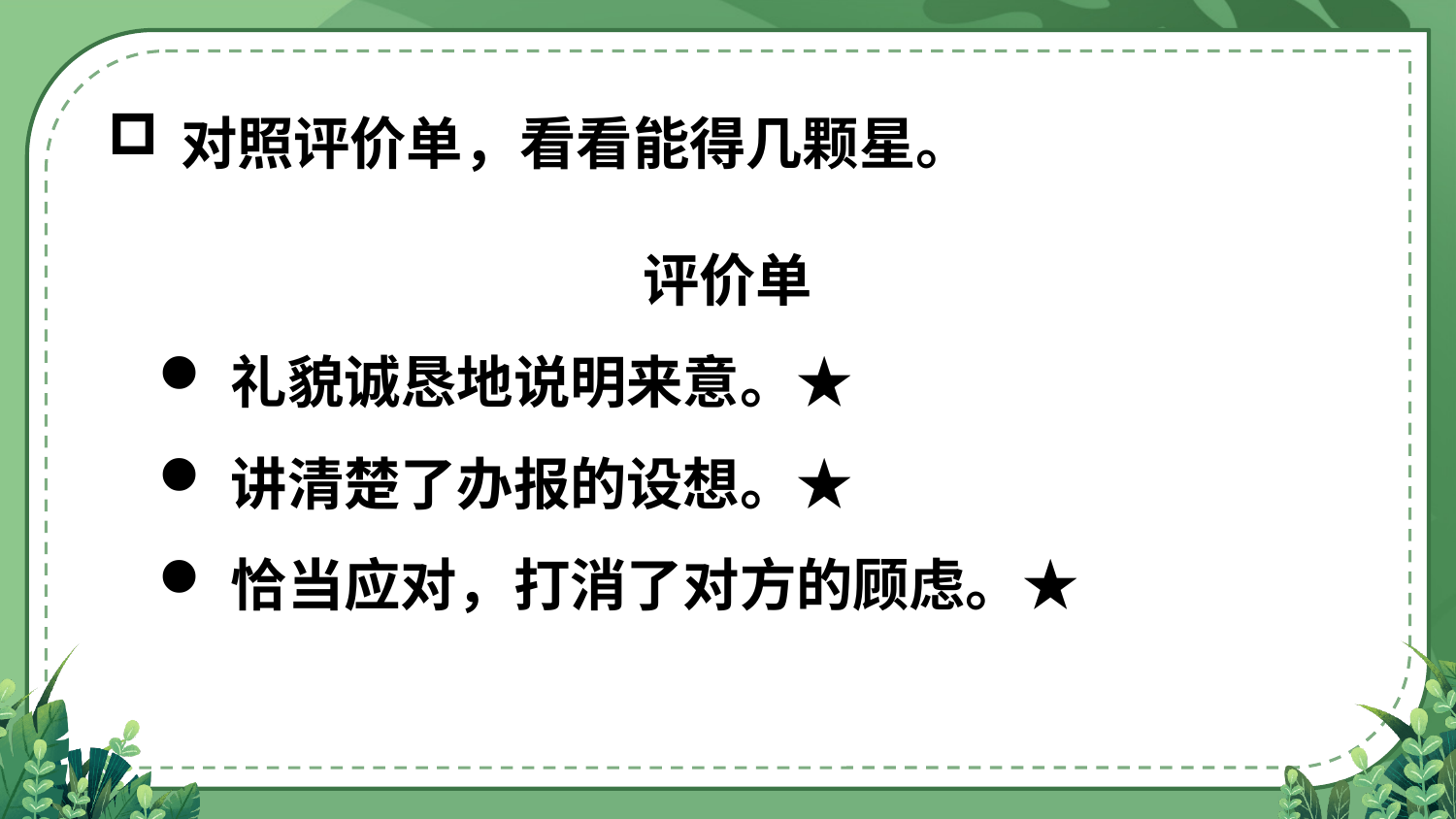

对照评价单，看看能得几颗星。
评价单
礼貌诚恳地说明来意。★
讲清楚了办报的设想。★
恰当应对，打消了对方的顾虑。★